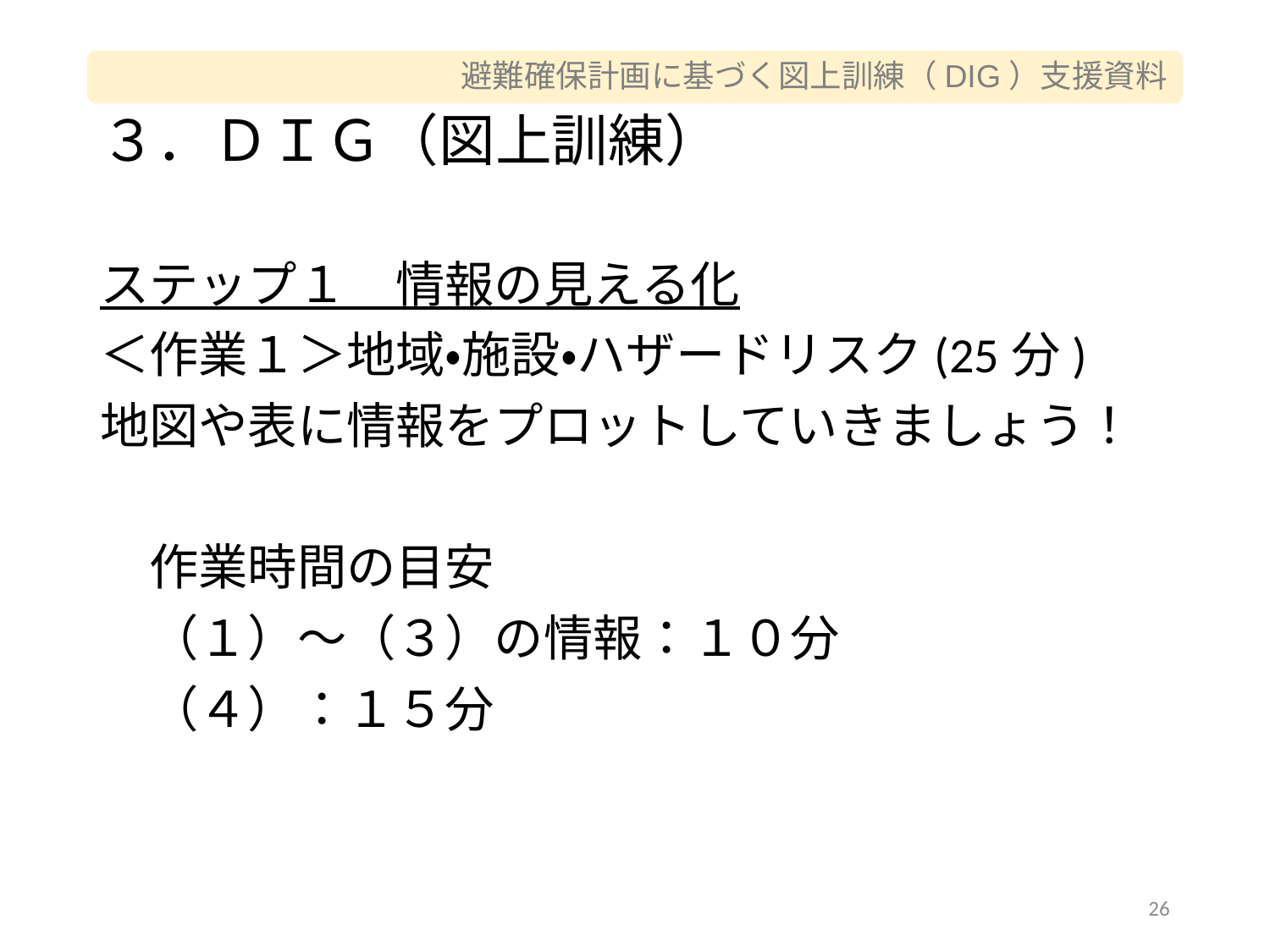

# ３．ＤＩＧ（図上訓練）
ステップ１　情報の見える化
＜作業１＞地域・施設・ハザードリスク(25分)
地図や表に情報をプロットしていきましょう！

　作業時間の目安
　（１）～（３）の情報：１０分
　（４）：１５分
26